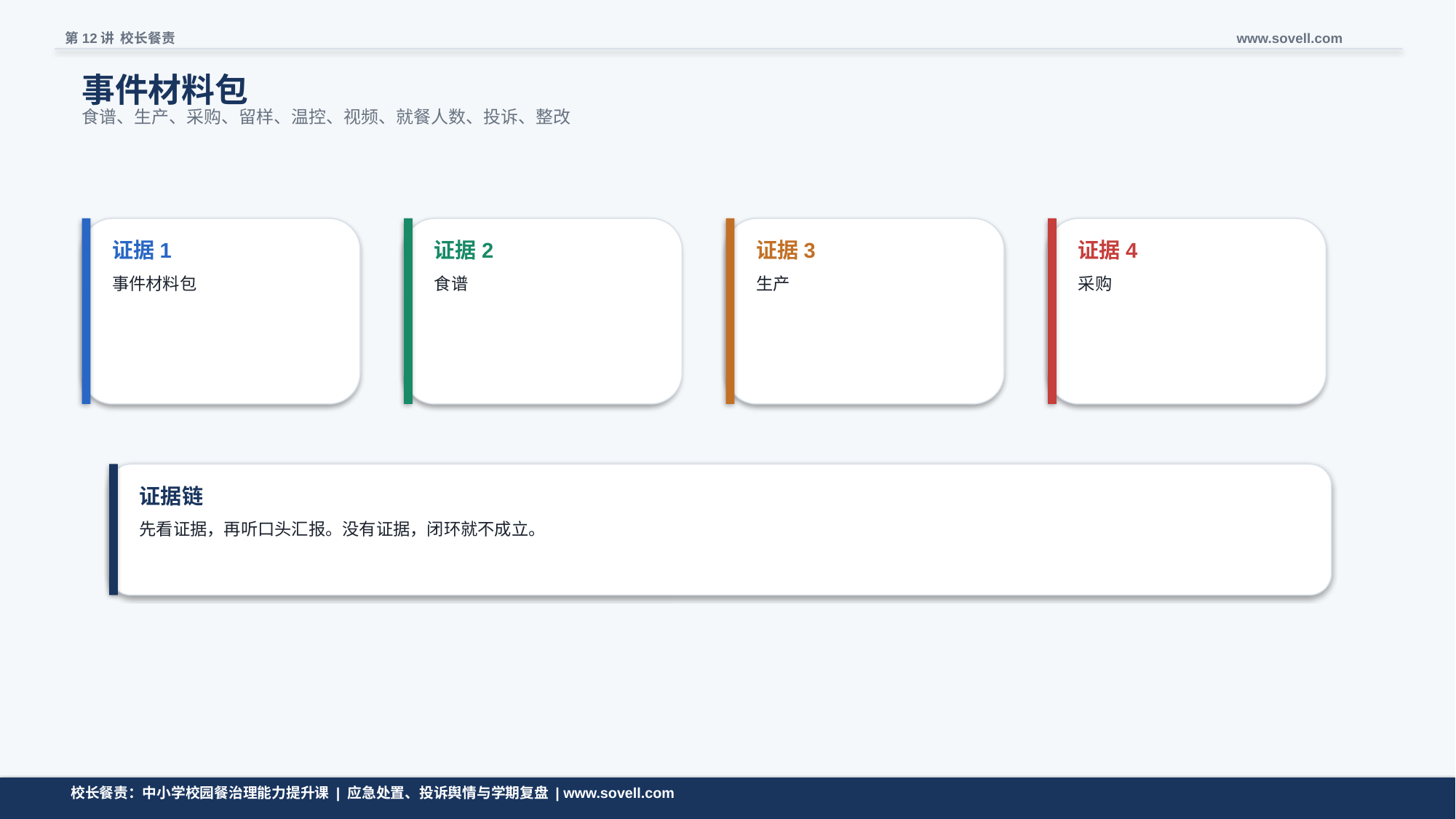

第12讲  校长餐责
www.sovell.com

事件材料包
食谱、生产、采购、留样、温控、视频、就餐人数、投诉、整改

证据1
证据2
证据3
证据4
事件材料包
食谱
生产
采购

证据链
先看证据，再听口头汇报。没有证据，闭环就不成立。

证据链是把管理问题变成可追问、可复查、可销号的关键。
校长餐责：中小学校园餐治理能力提升课 | 应急处置、投诉舆情与学期复盘 | www.sovell.com